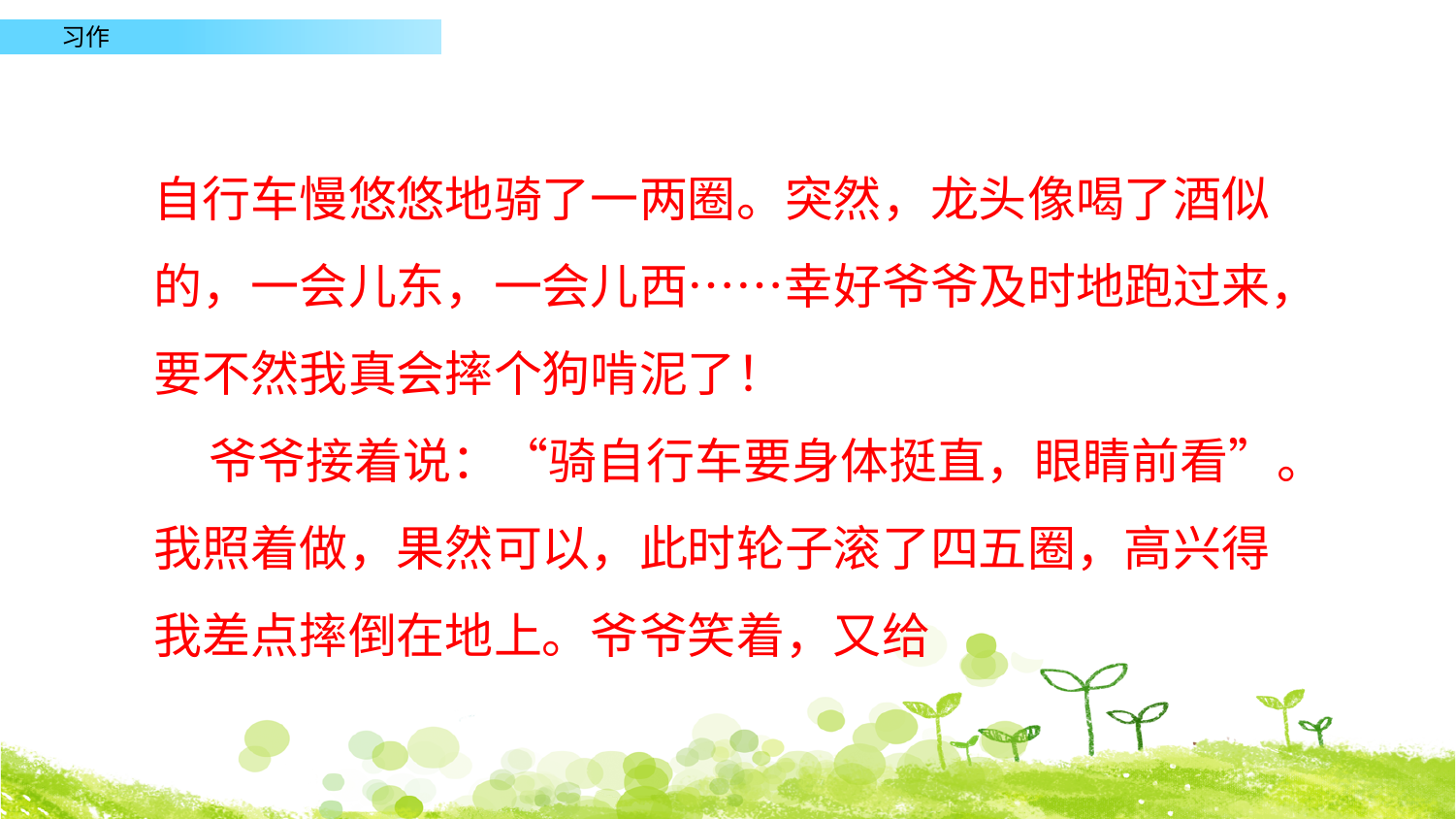

自行车慢悠悠地骑了一两圈。突然，龙头像喝了酒似的，一会儿东，一会儿西……幸好爷爷及时地跑过来，要不然我真会摔个狗啃泥了！
    爷爷接着说：“骑自行车要身体挺直，眼睛前看”。我照着做，果然可以，此时轮子滚了四五圈，高兴得我差点摔倒在地上。爷爷笑着，又给